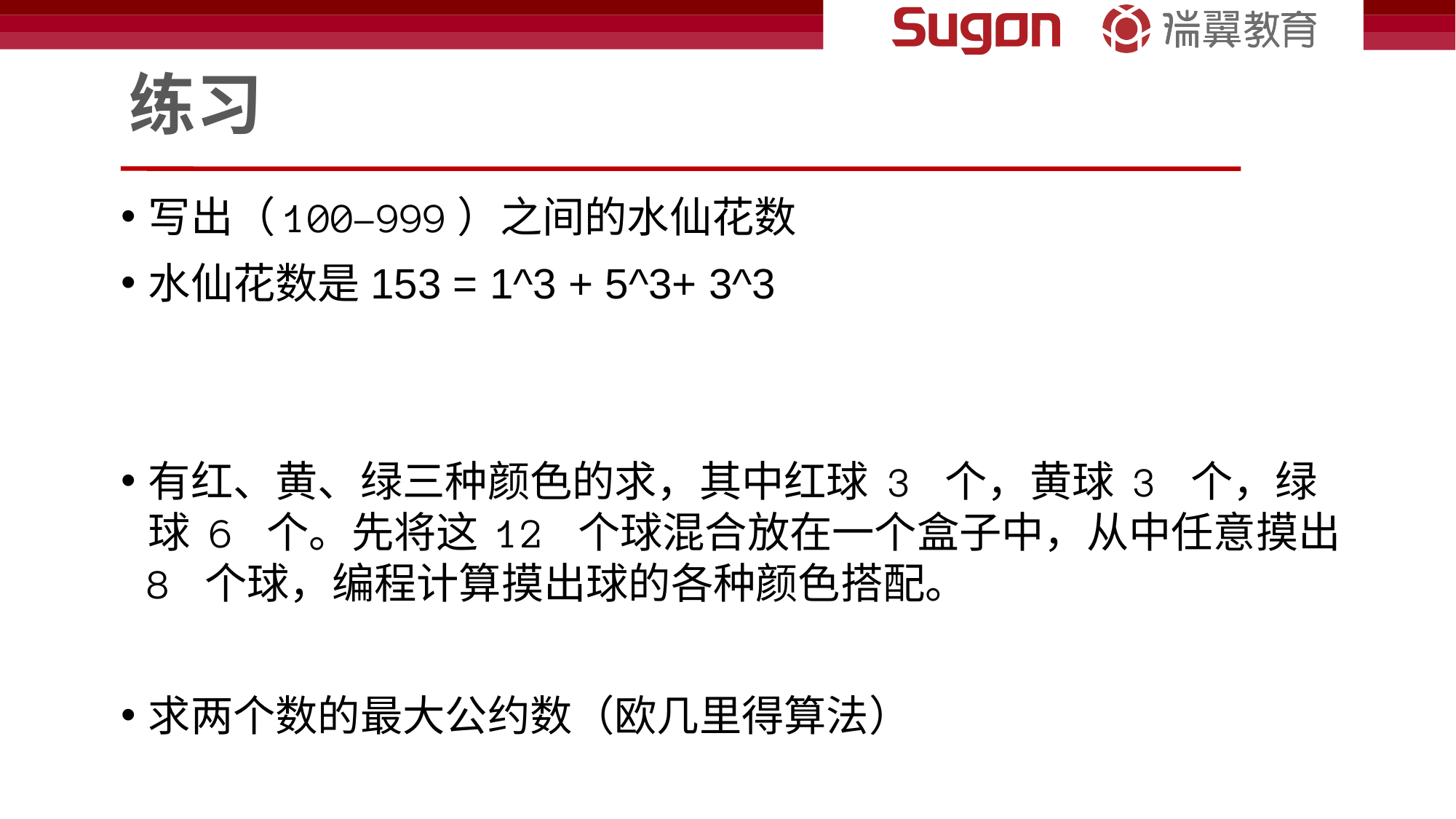

# 练习
写出（100-999）之间的水仙花数
水仙花数是153 = 1^3 + 5^3+ 3^3

有红、黄、绿三种颜色的求，其中红球 3 个，黄球 3 个，绿球 6 个。先将这 12 个球混合放在一个盒子中，从中任意摸出 8 个球，编程计算摸出球的各种颜色搭配。

求两个数的最大公约数（欧几里得算法）